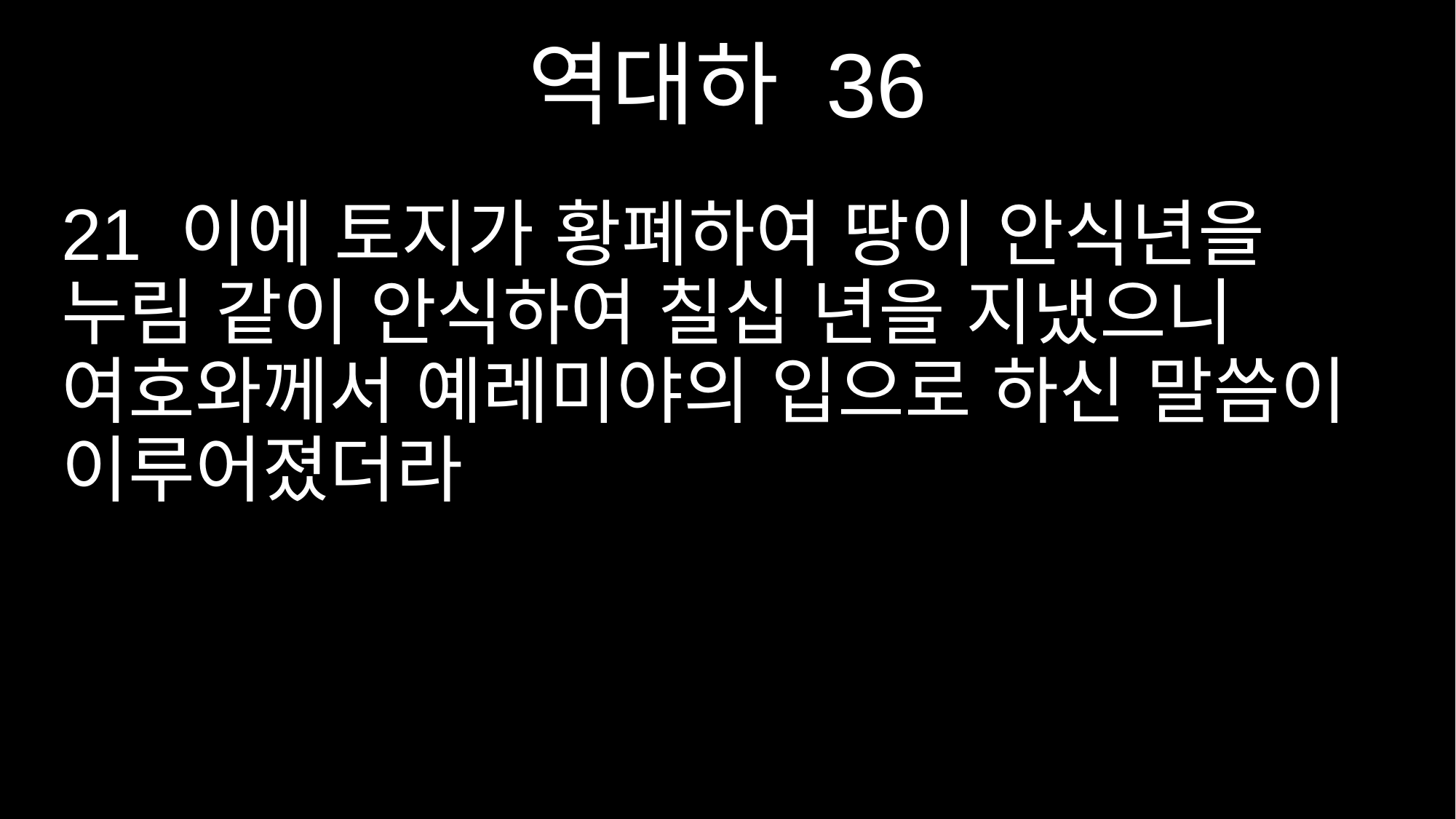

역대하 36
21 이에 토지가 황폐하여 땅이 안식년을 누림 같이 안식하여 칠십 년을 지냈으니 여호와께서 예레미야의 입으로 하신 말씀이 이루어졌더라